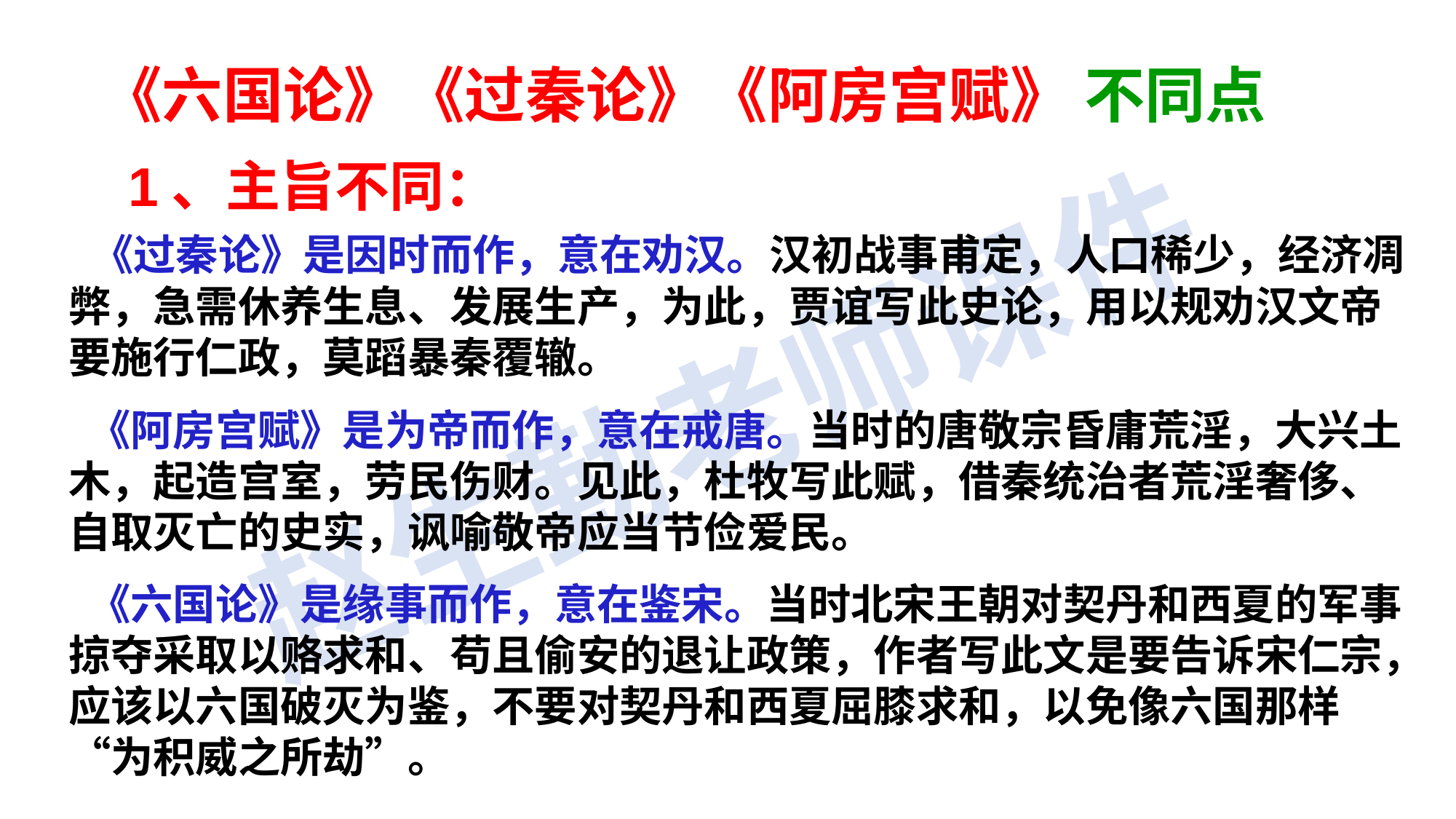

《六国论》《过秦论》《阿房宫赋》 不同点
1、主旨不同：
 《过秦论》是因时而作，意在劝汉。汉初战事甫定，人口稀少，经济凋弊，急需休养生息、发展生产，为此，贾谊写此史论，用以规劝汉文帝要施行仁政，莫蹈暴秦覆辙。
 《阿房宫赋》是为帝而作，意在戒唐。当时的唐敬宗昏庸荒淫，大兴土木，起造宫室，劳民伤财。见此，杜牧写此赋，借秦统治者荒淫奢侈、自取灭亡的史实，讽喻敬帝应当节俭爱民。
 《六国论》是缘事而作，意在鉴宋。当时北宋王朝对契丹和西夏的军事掠夺采取以赂求和、苟且偷安的退让政策，作者写此文是要告诉宋仁宗，应该以六国破灭为鉴，不要对契丹和西夏屈膝求和，以免像六国那样“为积威之所劫”。